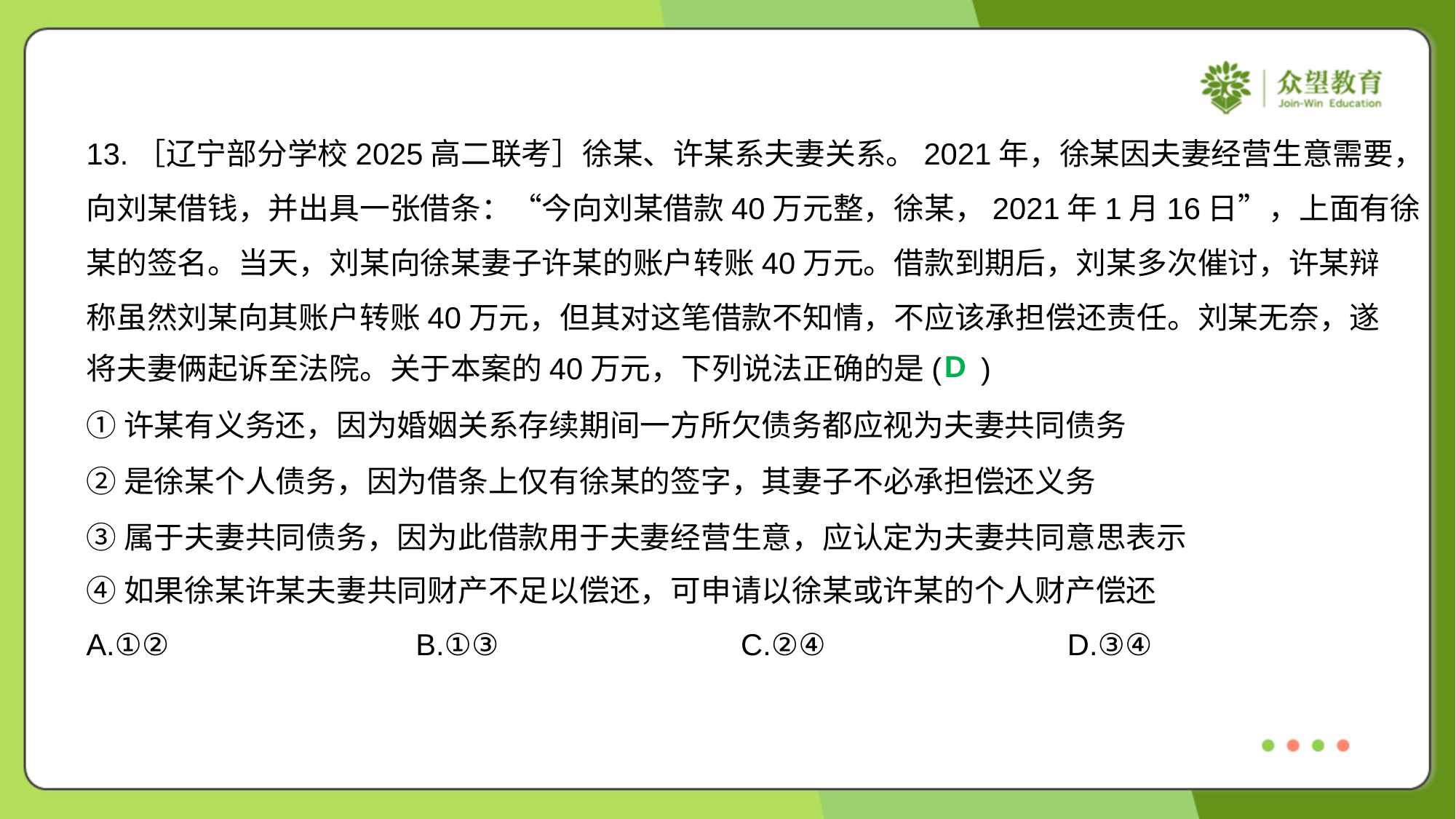

13.［辽宁部分学校2025高二联考］徐某、许某系夫妻关系。2021年，徐某因夫妻经营生意需要，
向刘某借钱，并出具一张借条：“今向刘某借款40万元整，徐某，2021年1月16日”，上面有徐
某的签名。当天，刘某向徐某妻子许某的账户转账40万元。借款到期后，刘某多次催讨，许某辩
称虽然刘某向其账户转账40万元，但其对这笔借款不知情，不应该承担偿还责任。刘某无奈，遂
将夫妻俩起诉至法院。关于本案的40万元，下列说法正确的是(     )
D
①许某有义务还，因为婚姻关系存续期间一方所欠债务都应视为夫妻共同债务
②是徐某个人债务，因为借条上仅有徐某的签字，其妻子不必承担偿还义务
③属于夫妻共同债务，因为此借款用于夫妻经营生意，应认定为夫妻共同意思表示
④如果徐某许某夫妻共同财产不足以偿还，可申请以徐某或许某的个人财产偿还
A.①②	B.①③	C.②④	D.③④